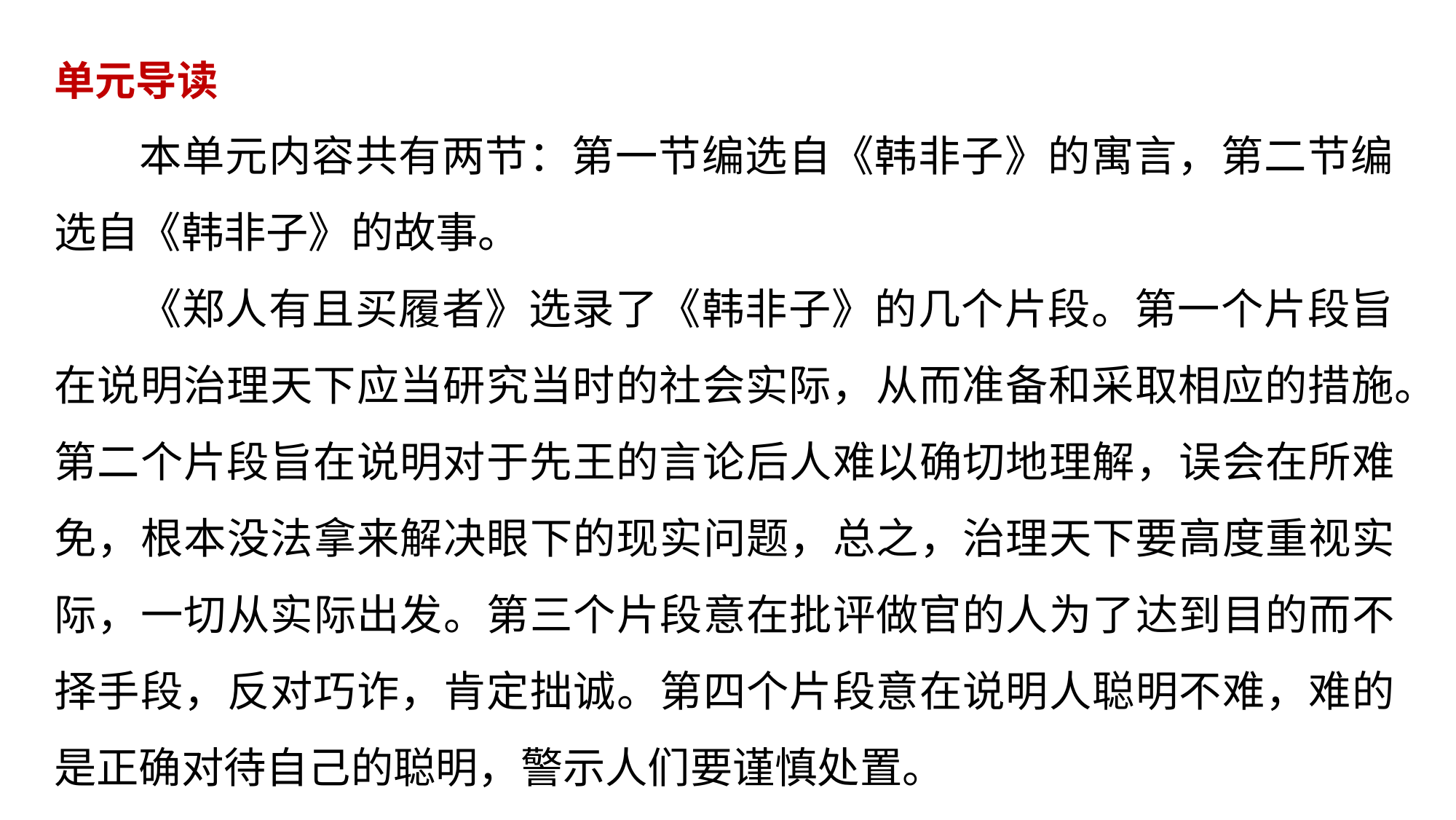

单元导读
本单元内容共有两节：第一节编选自《韩非子》的寓言，第二节编选自《韩非子》的故事。
《郑人有且买履者》选录了《韩非子》的几个片段。第一个片段旨在说明治理天下应当研究当时的社会实际，从而准备和采取相应的措施。第二个片段旨在说明对于先王的言论后人难以确切地理解，误会在所难免，根本没法拿来解决眼下的现实问题，总之，治理天下要高度重视实际，一切从实际出发。第三个片段意在批评做官的人为了达到目的而不择手段，反对巧诈，肯定拙诚。第四个片段意在说明人聪明不难，难的是正确对待自己的聪明，警示人们要谨慎处置。